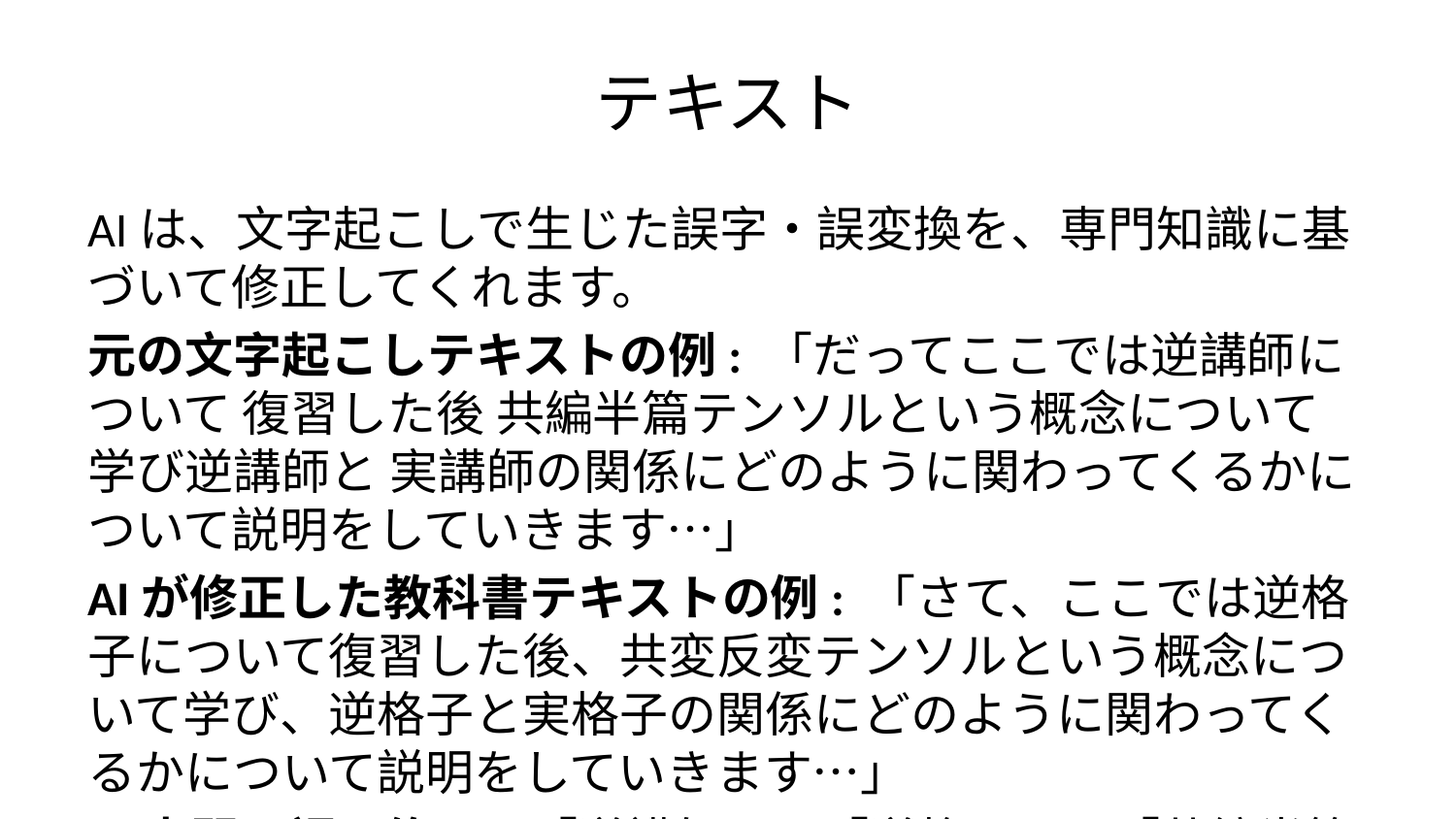

# テキスト
AIは、文字起こしで生じた誤字・誤変換を、専門知識に基づいて修正してくれます。
元の文字起こしテキストの例: 「だってここでは逆講師について 復習した後 共編半篇テンソルという概念について 学び逆講師と 実講師の関係にどのように関わってくるかについて説明をしていきます…」
AIが修正した教科書テキストの例: 「さて、ここでは逆格子について復習した後、共変反変テンソルという概念について学び、逆格子と実格子の関係にどのように関わってくるかについて説明をしていきます…」
専門用語の修正: 「逆講師」を「逆格子」、「共編半篇テンソル」を「共変反変テンソル」など、文脈に合わせて正しく修正します。
記号表記や怪しい表現の修正: AIに「物理学の専門家」などの役割（role）を与えることで、専門用語を優先して修正してくれます。